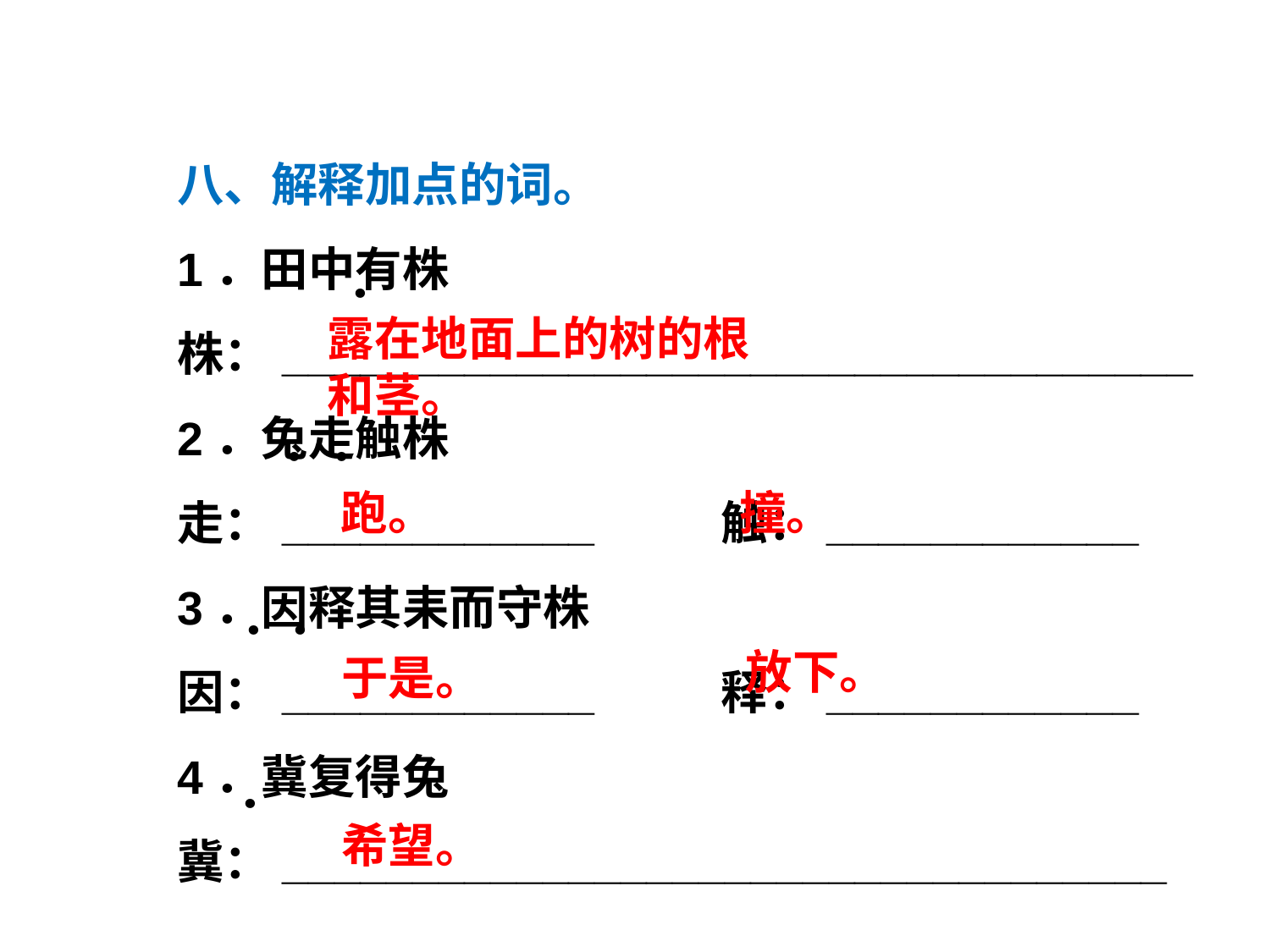

八、解释加点的词。
1．田中有株
株：___________________________________
2．兔走触株
走：____________　  　触：____________
3．因释其耒而守株
因：____________　　  释：____________
4．冀复得兔
冀：__________________________________
．
露在地面上的树的根和茎。
．．
跑。
撞。
．．
放下。
于是。
．
希望。